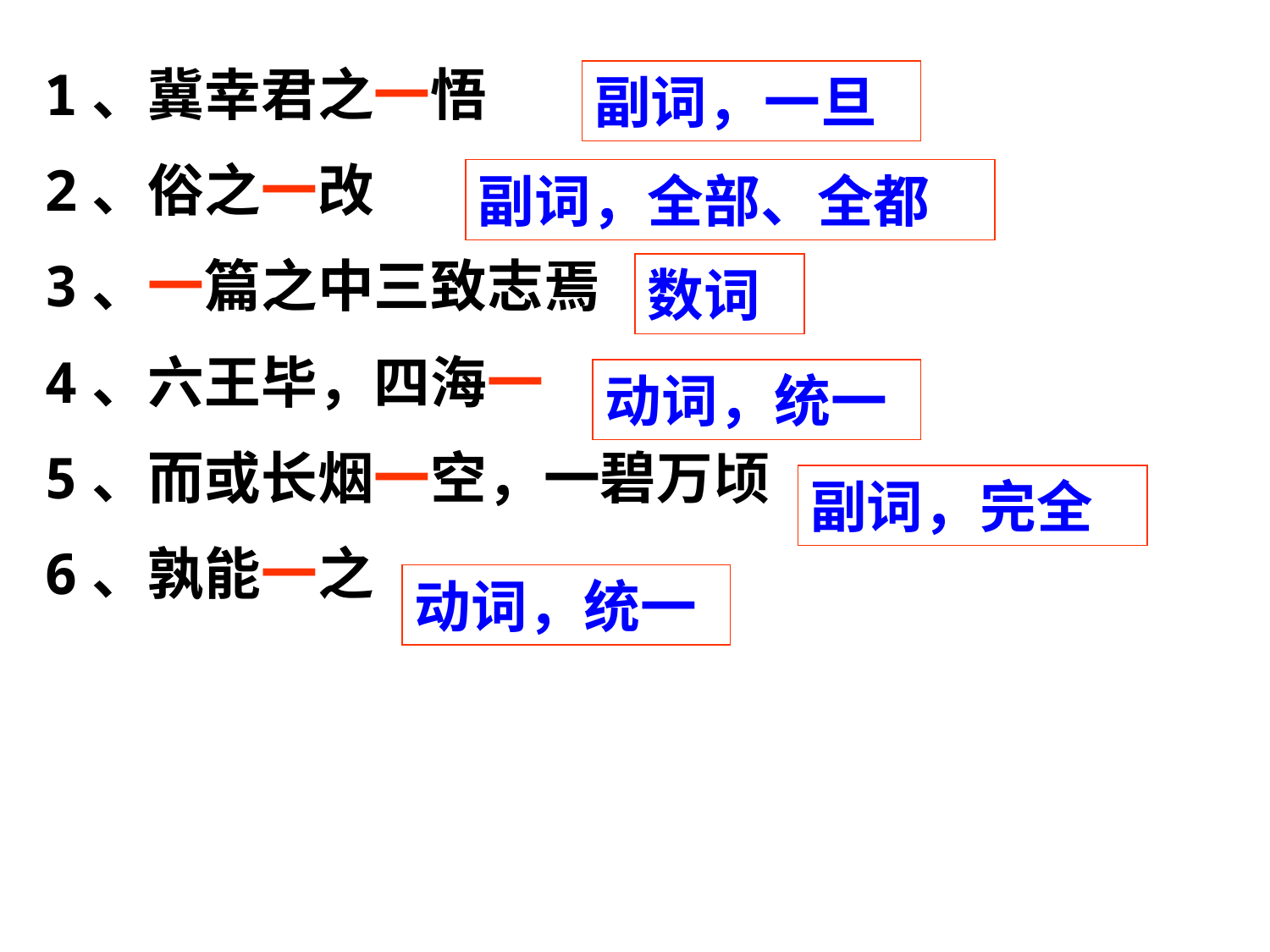

1、冀幸君之一悟
2、俗之一改
3、一篇之中三致志焉
4、六王毕，四海一
5、而或长烟一空，一碧万顷
6、孰能一之
副词，一旦
副词，全部、全都
数词
动词，统一
副词，完全
动词，统一